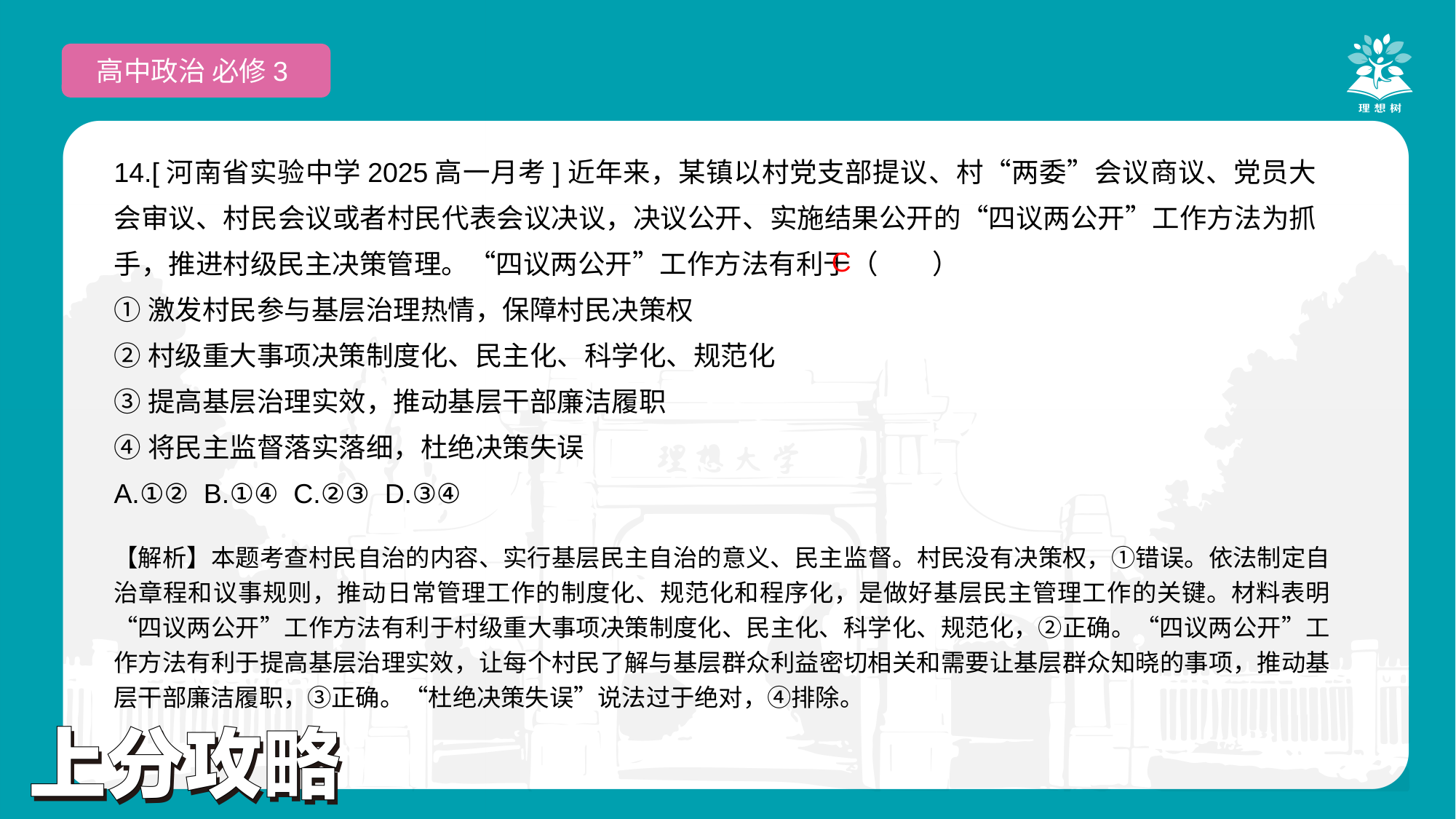

高中政治 必修3
14.[河南省实验中学2025高一月考]近年来，某镇以村党支部提议、村“两委”会议商议、党员大会审议、村民会议或者村民代表会议决议，决议公开、实施结果公开的“四议两公开”工作方法为抓手，推进村级民主决策管理。“四议两公开”工作方法有利于（　　）
①激发村民参与基层治理热情，保障村民决策权
②村级重大事项决策制度化、民主化、科学化、规范化
③提高基层治理实效，推动基层干部廉洁履职
④将民主监督落实落细，杜绝决策失误
A.①②  B.①④  C.②③  D.③④
C
【解析】本题考查村民自治的内容、实行基层民主自治的意义、民主监督。村民没有决策权，①错误。依法制定自治章程和议事规则，推动日常管理工作的制度化、规范化和程序化，是做好基层民主管理工作的关键。材料表明“四议两公开”工作方法有利于村级重大事项决策制度化、民主化、科学化、规范化，②正确。“四议两公开”工作方法有利于提高基层治理实效，让每个村民了解与基层群众利益密切相关和需要让基层群众知晓的事项，推动基层干部廉洁履职，③正确。“杜绝决策失误”说法过于绝对，④排除。